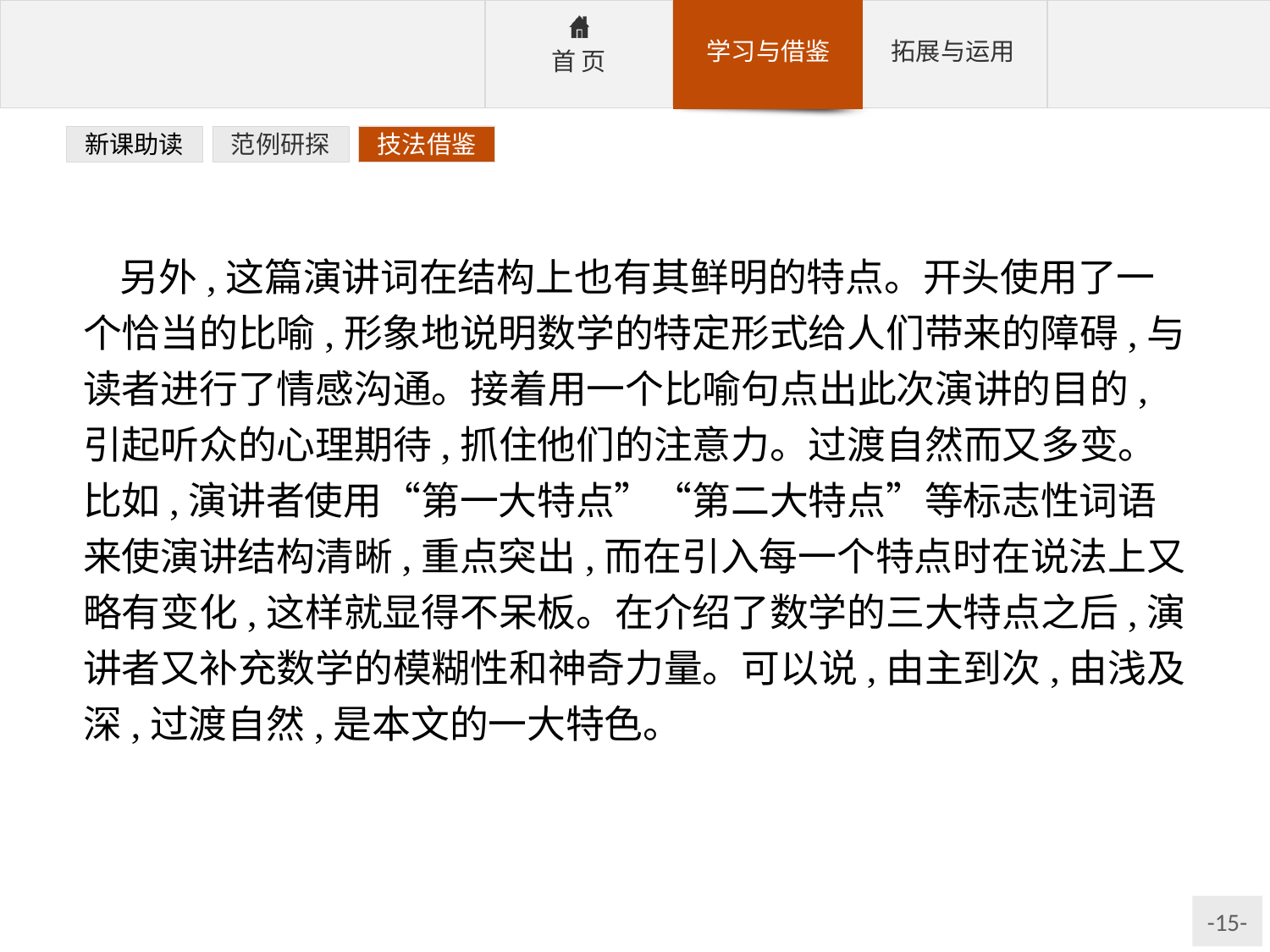

新课助读
范例研探
技法借鉴
另外,这篇演讲词在结构上也有其鲜明的特点。开头使用了一个恰当的比喻,形象地说明数学的特定形式给人们带来的障碍,与读者进行了情感沟通。接着用一个比喻句点出此次演讲的目的,引起听众的心理期待,抓住他们的注意力。过渡自然而又多变。比如,演讲者使用“第一大特点”“第二大特点”等标志性词语来使演讲结构清晰,重点突出,而在引入每一个特点时在说法上又略有变化,这样就显得不呆板。在介绍了数学的三大特点之后,演讲者又补充数学的模糊性和神奇力量。可以说,由主到次,由浅及深,过渡自然,是本文的一大特色。